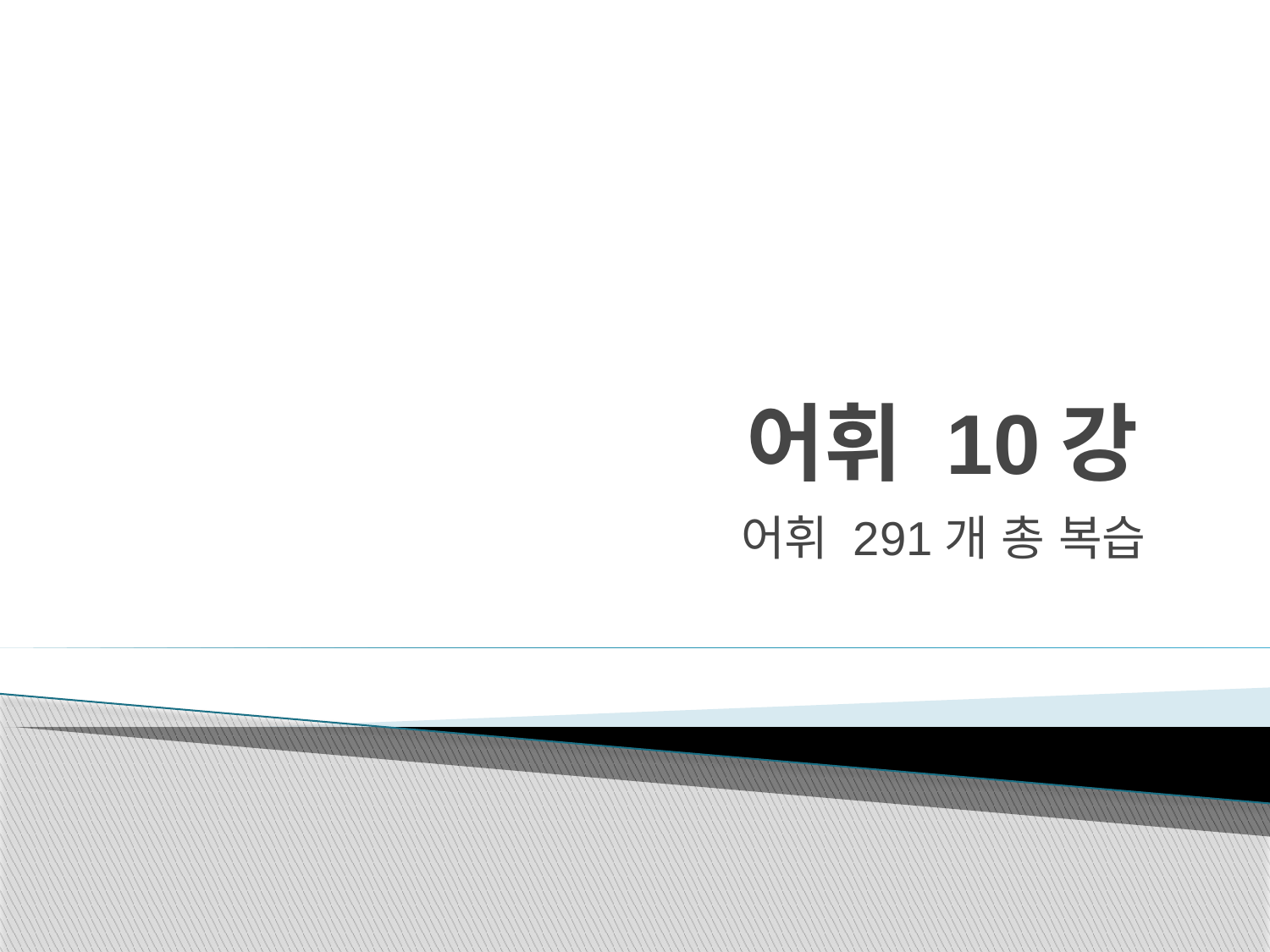

# 어휘 10강
어휘 291개 총 복습